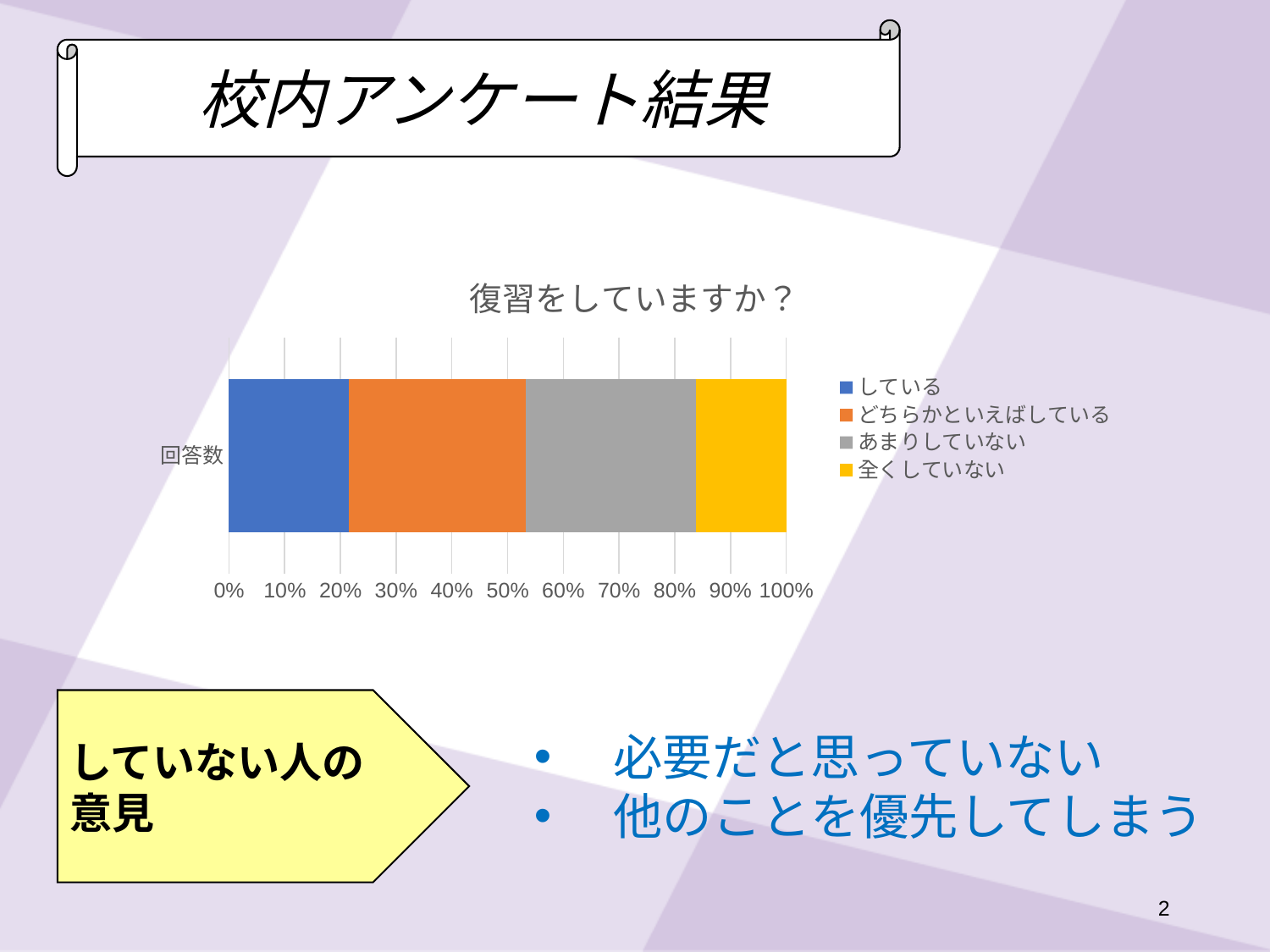

校内アンケート結果

### Chart: 復習をしていますか？

| Category | している | どちらかといえばしている | あまりしていない | 全くしていない |
|---|---|---|---|---|
| 回答数 | 53.0 | 78.0 | 75.0 | 40.0 |
していない人の
意見
必要だと思っていない
他のことを優先してしまう
2